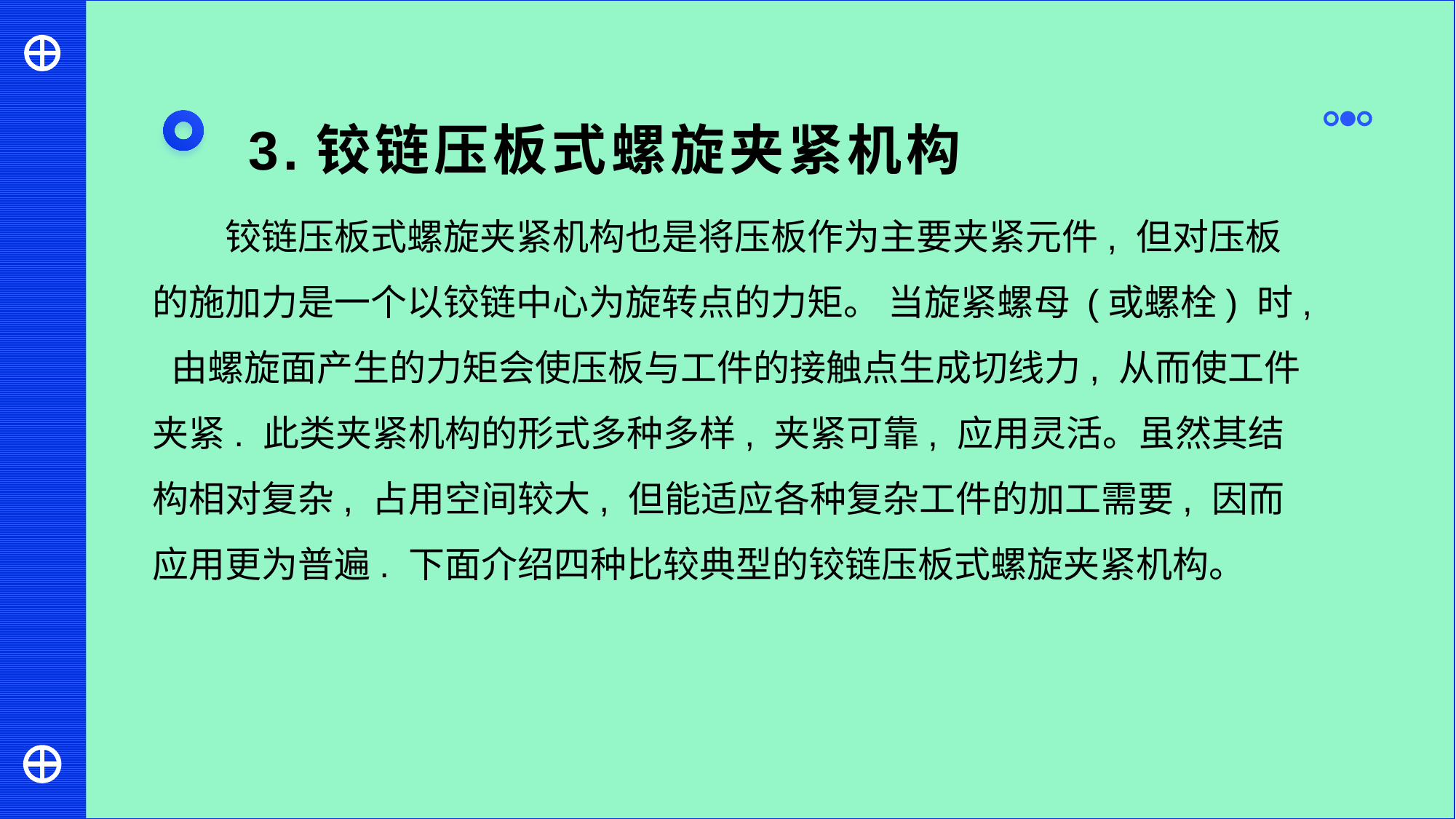

3.铰链压板式螺旋夹紧机构

铰链压板式螺旋夹紧机构也是将压板作为主要夹紧元件, 但对压板的施加力是一个以铰链中心为旋转点的力矩。 当旋紧螺母 (或螺栓) 时, 由螺旋面产生的力矩会使压板与工件的接触点生成切线力, 从而使工件夹紧. 此类夹紧机构的形式多种多样, 夹紧可靠, 应用灵活。虽然其结构相对复杂, 占用空间较大, 但能适应各种复杂工件的加工需要, 因而应用更为普遍. 下面介绍四种比较典型的铰链压板式螺旋夹紧机构。